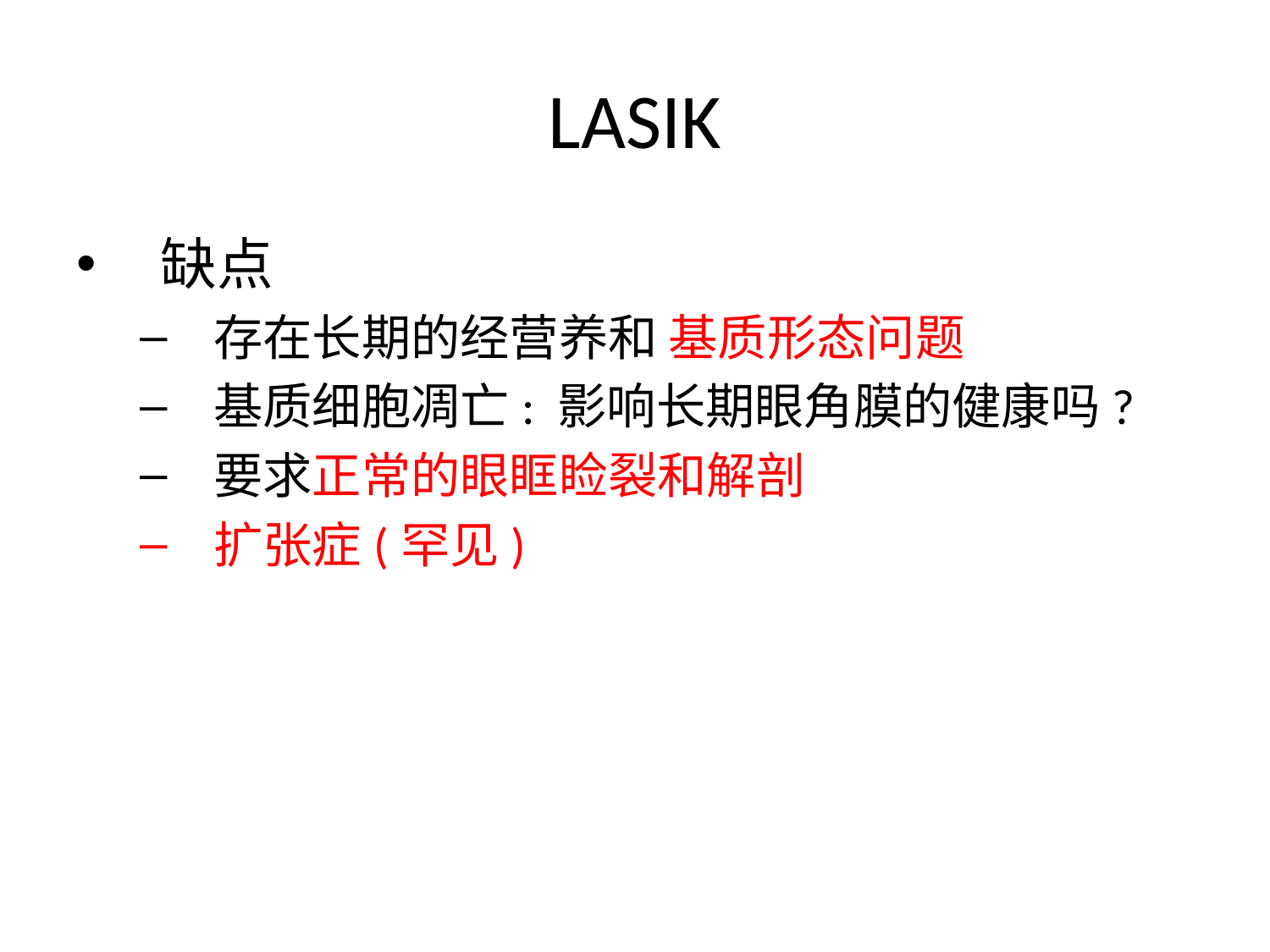

# LASIK
缺点
存在长期的经营养和 基质形态问题
基质细胞凋亡: 影响长期眼角膜的健康吗?
要求正常的眼眶睑裂和解剖
扩张症(罕见)